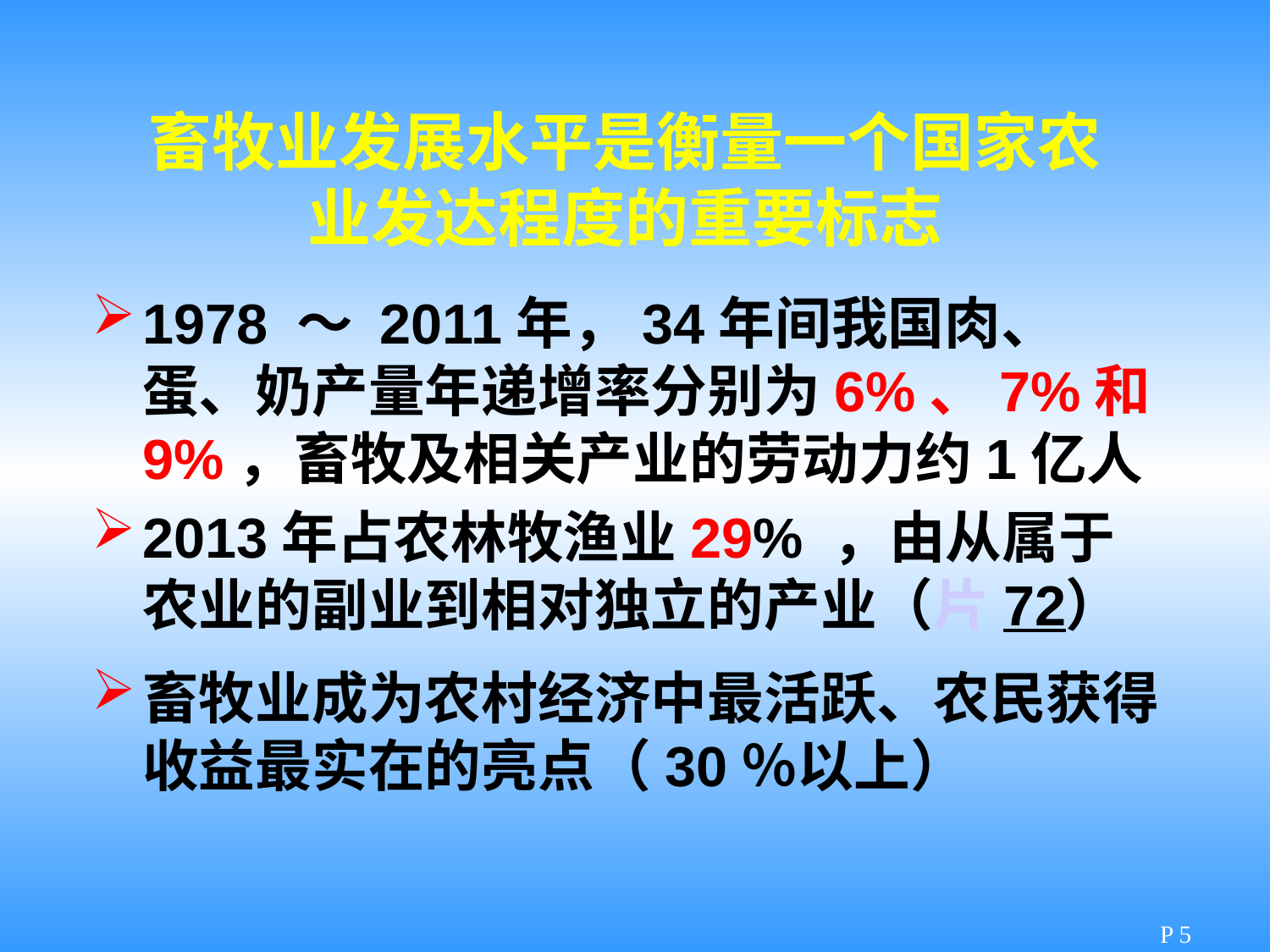

畜牧业发展水平是衡量一个国家农业发达程度的重要标志
1978 ～ 2011年，34年间我国肉、蛋、奶产量年递增率分别为6%、7%和9%，畜牧及相关产业的劳动力约1亿人
2013年占农林牧渔业29% ，由从属于农业的副业到相对独立的产业（片 72）
畜牧业成为农村经济中最活跃、农民获得收益最实在的亮点（30％以上）
P 5